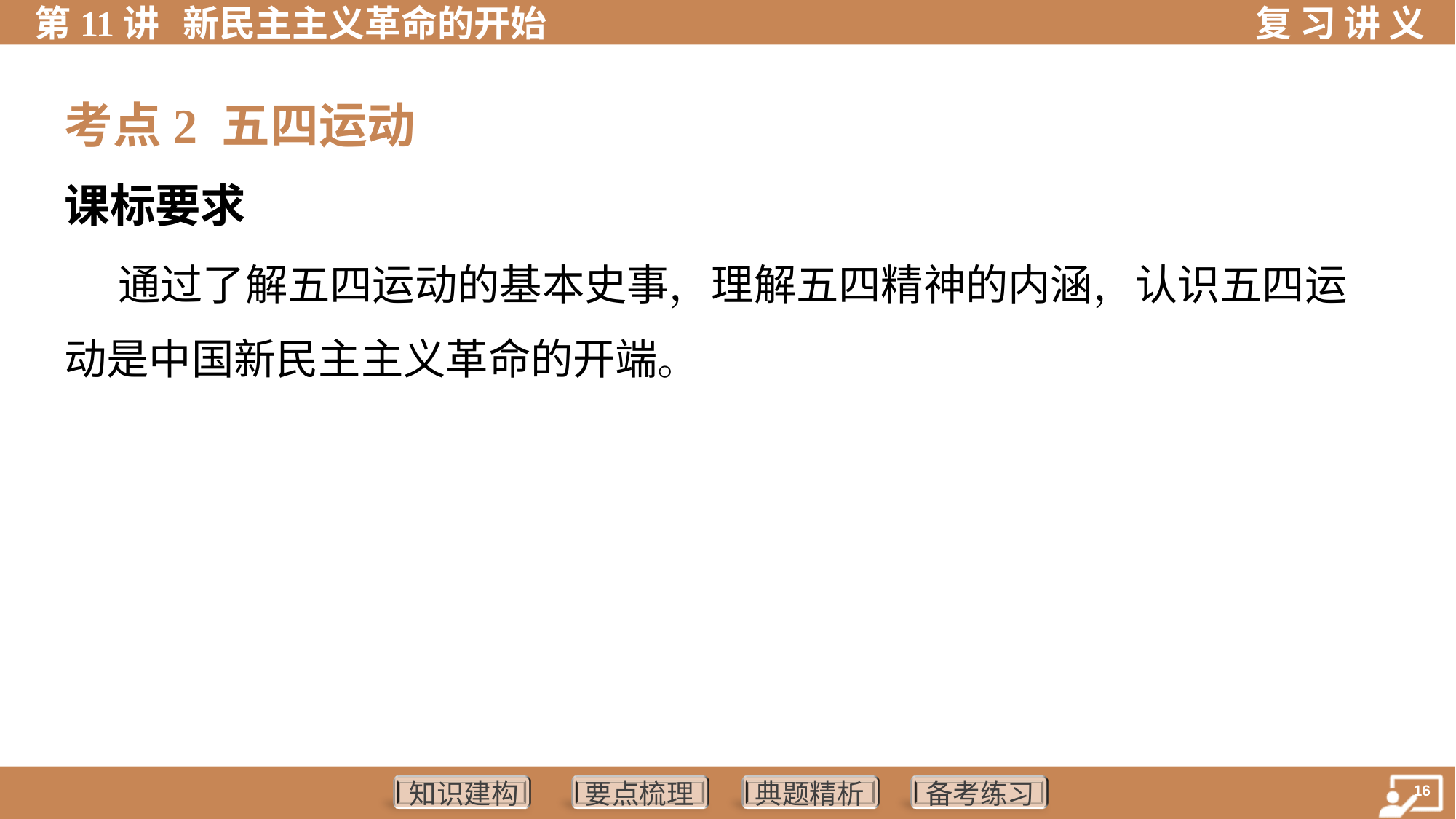

考点2 五四运动
课标要求
    通过了解五四运动的基本史事，理解五四精神的内涵，认识五四运
动是中国新民主主义革命的开端。